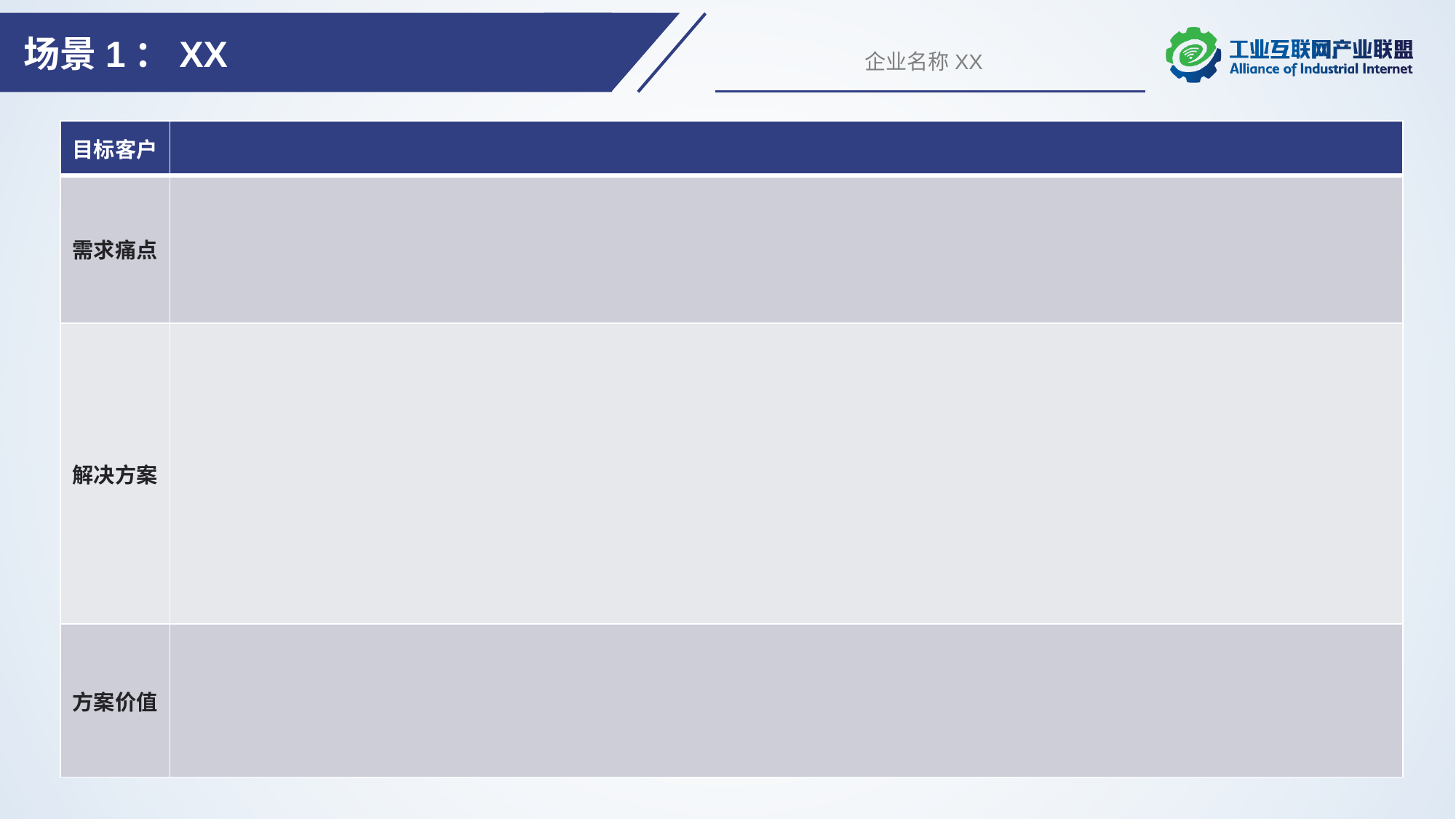

场景1：XX
企业名称XX
| 目标客户 |  |
| --- | --- |
| 需求痛点 |  |
| 解决方案 |  |
| 方案价值 |  |